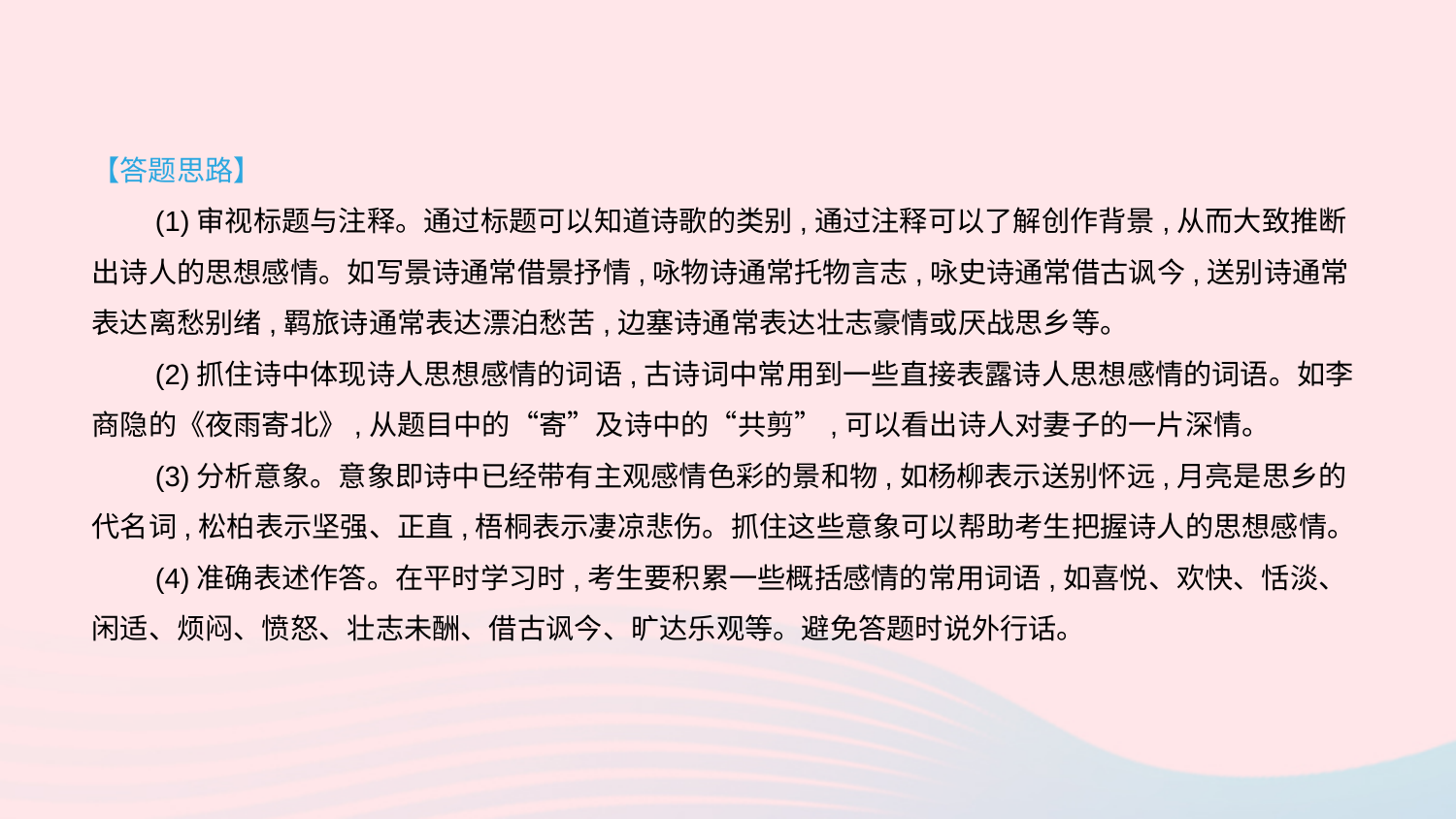

【答题思路】
　　(1)审视标题与注释。通过标题可以知道诗歌的类别,通过注释可以了解创作背景,从而大致推断出诗人的思想感情。如写景诗通常借景抒情,咏物诗通常托物言志,咏史诗通常借古讽今,送别诗通常表达离愁别绪,羁旅诗通常表达漂泊愁苦,边塞诗通常表达壮志豪情或厌战思乡等。
　　(2)抓住诗中体现诗人思想感情的词语,古诗词中常用到一些直接表露诗人思想感情的词语。如李
商隐的《夜雨寄北》,从题目中的“寄”及诗中的“共剪”,可以看出诗人对妻子的一片深情。
　　(3)分析意象。意象即诗中已经带有主观感情色彩的景和物,如杨柳表示送别怀远,月亮是思乡的代名词,松柏表示坚强、正直,梧桐表示凄凉悲伤。抓住这些意象可以帮助考生把握诗人的思想感情。
　　(4)准确表述作答。在平时学习时,考生要积累一些概括感情的常用词语,如喜悦、欢快、恬淡、闲适、烦闷、愤怒、壮志未酬、借古讽今、旷达乐观等。避免答题时说外行话。